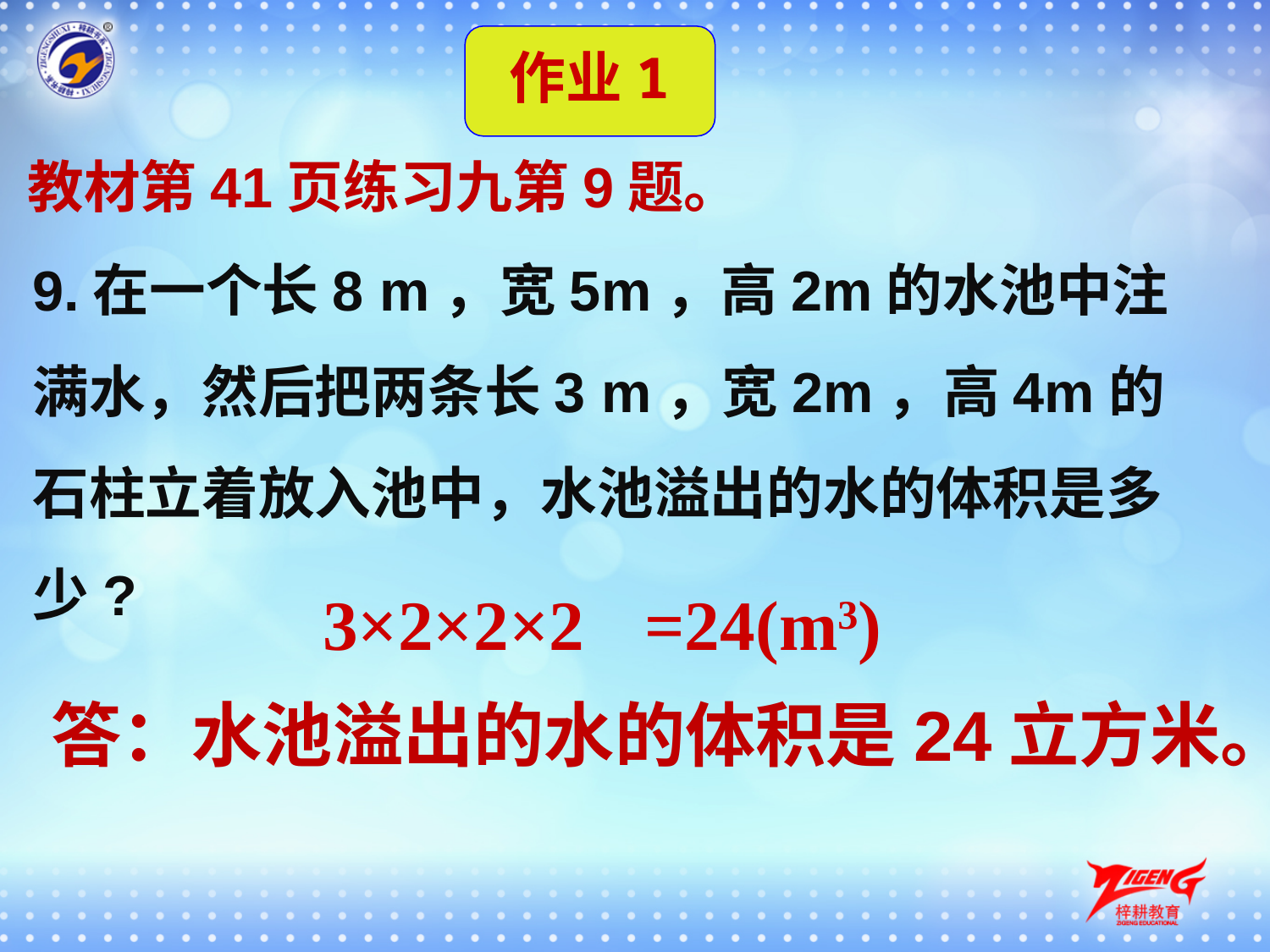

作业1
教材第41页练习九第9题。
9.在一个长8 m，宽5m，高2m的水池中注满水，然后把两条长3 m，宽2m，高4m的石柱立着放入池中，水池溢出的水的体积是多少?
3×2×2×2
=24(m3)
答：水池溢出的水的体积是24立方米。